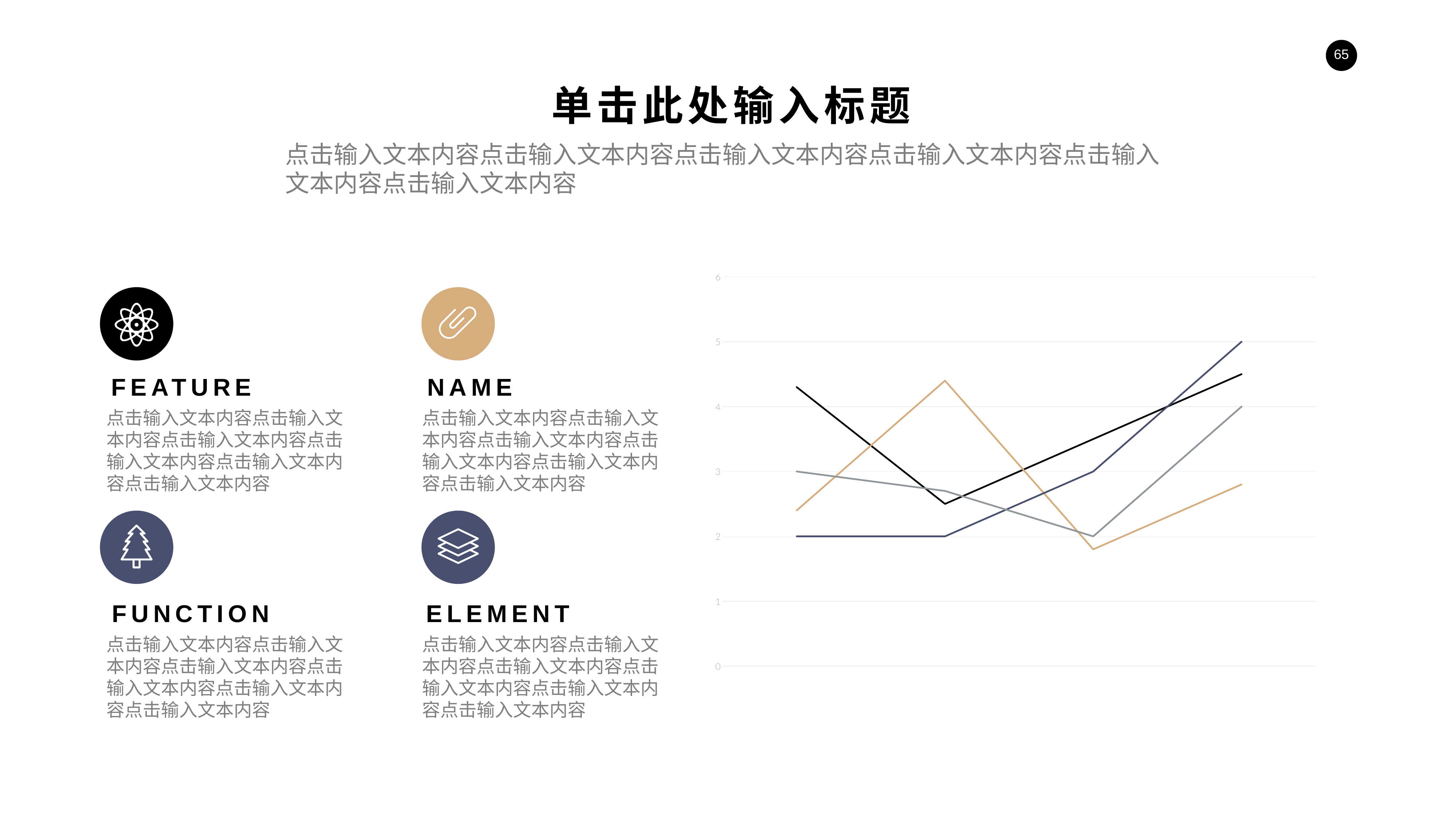

单击此处输入标题
点击输入文本内容点击输入文本内容点击输入文本内容点击输入文本内容点击输入文本内容点击输入文本内容

### Chart

| Category | Series 1 | Series 2 | Series 3 | Series 4 |
|---|---|---|---|---|
| Category 1 | 4.3 | 2.4 | 2.0 | 3.0 |
| Category 2 | 2.5 | 4.4 | 2.0 | 2.7 |
| Category 3 | 3.5 | 1.8 | 3.0 | 2.0 |
| Category 4 | 4.5 | 2.8 | 5.0 | 4.0 |

FEATURE
NAME
点击输入文本内容点击输入文本内容点击输入文本内容点击输入文本内容点击输入文本内容点击输入文本内容
点击输入文本内容点击输入文本内容点击输入文本内容点击输入文本内容点击输入文本内容点击输入文本内容

FUNCTION
ELEMENT
点击输入文本内容点击输入文本内容点击输入文本内容点击输入文本内容点击输入文本内容点击输入文本内容
点击输入文本内容点击输入文本内容点击输入文本内容点击输入文本内容点击输入文本内容点击输入文本内容